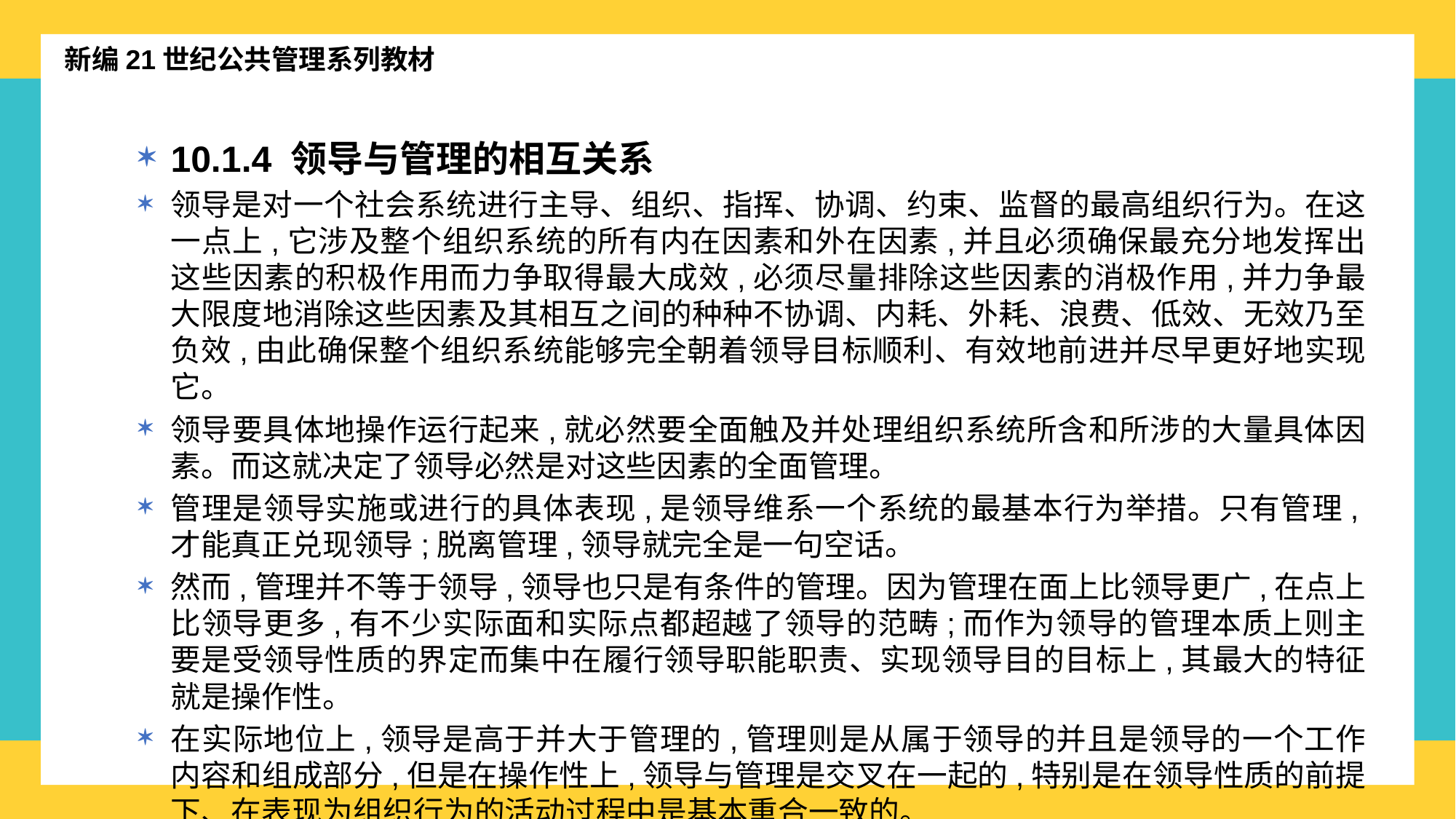

新编21世纪公共管理系列教材
10.1.4 领导与管理的相互关系
领导是对一个社会系统进行主导、组织、指挥、协调、约束、监督的最高组织行为。在这一点上,它涉及整个组织系统的所有内在因素和外在因素,并且必须确保最充分地发挥出这些因素的积极作用而力争取得最大成效,必须尽量排除这些因素的消极作用,并力争最大限度地消除这些因素及其相互之间的种种不协调、内耗、外耗、浪费、低效、无效乃至负效,由此确保整个组织系统能够完全朝着领导目标顺利、有效地前进并尽早更好地实现它。
领导要具体地操作运行起来,就必然要全面触及并处理组织系统所含和所涉的大量具体因素。而这就决定了领导必然是对这些因素的全面管理。
管理是领导实施或进行的具体表现,是领导维系一个系统的最基本行为举措。只有管理,才能真正兑现领导;脱离管理,领导就完全是一句空话。
然而,管理并不等于领导,领导也只是有条件的管理。因为管理在面上比领导更广,在点上比领导更多,有不少实际面和实际点都超越了领导的范畴;而作为领导的管理本质上则主要是受领导性质的界定而集中在履行领导职能职责、实现领导目的目标上,其最大的特征就是操作性。
在实际地位上,领导是高于并大于管理的,管理则是从属于领导的并且是领导的一个工作内容和组成部分,但是在操作性上,领导与管理是交叉在一起的,特别是在领导性质的前提下、在表现为组织行为的活动过程中是基本重合一致的。